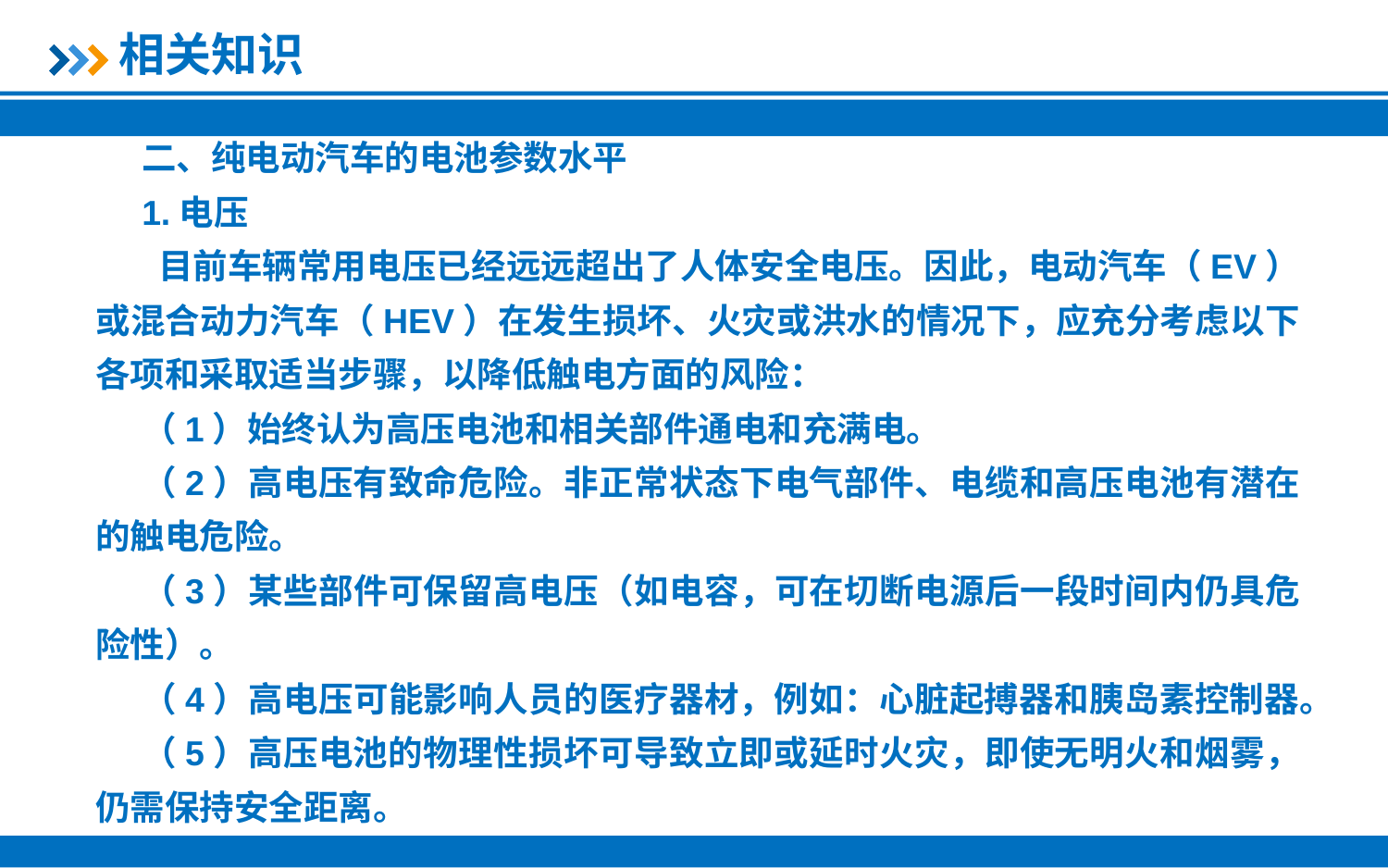

相关知识
二、纯电动汽车的电池参数水平
1.电压
 目前车辆常用电压已经远远超出了人体安全电压。因此，电动汽车（EV）或混合动力汽车（HEV）在发生损坏、火灾或洪水的情况下，应充分考虑以下各项和采取适当步骤，以降低触电方面的风险：
（1）始终认为高压电池和相关部件通电和充满电。
（2）高电压有致命危险。非正常状态下电气部件、电缆和高压电池有潜在的触电危险。
（3）某些部件可保留高电压（如电容，可在切断电源后一段时间内仍具危险性）。
（4）高电压可能影响人员的医疗器材，例如：心脏起搏器和胰岛素控制器。
（5）高压电池的物理性损坏可导致立即或延时火灾，即使无明火和烟雾，仍需保持安全距离。